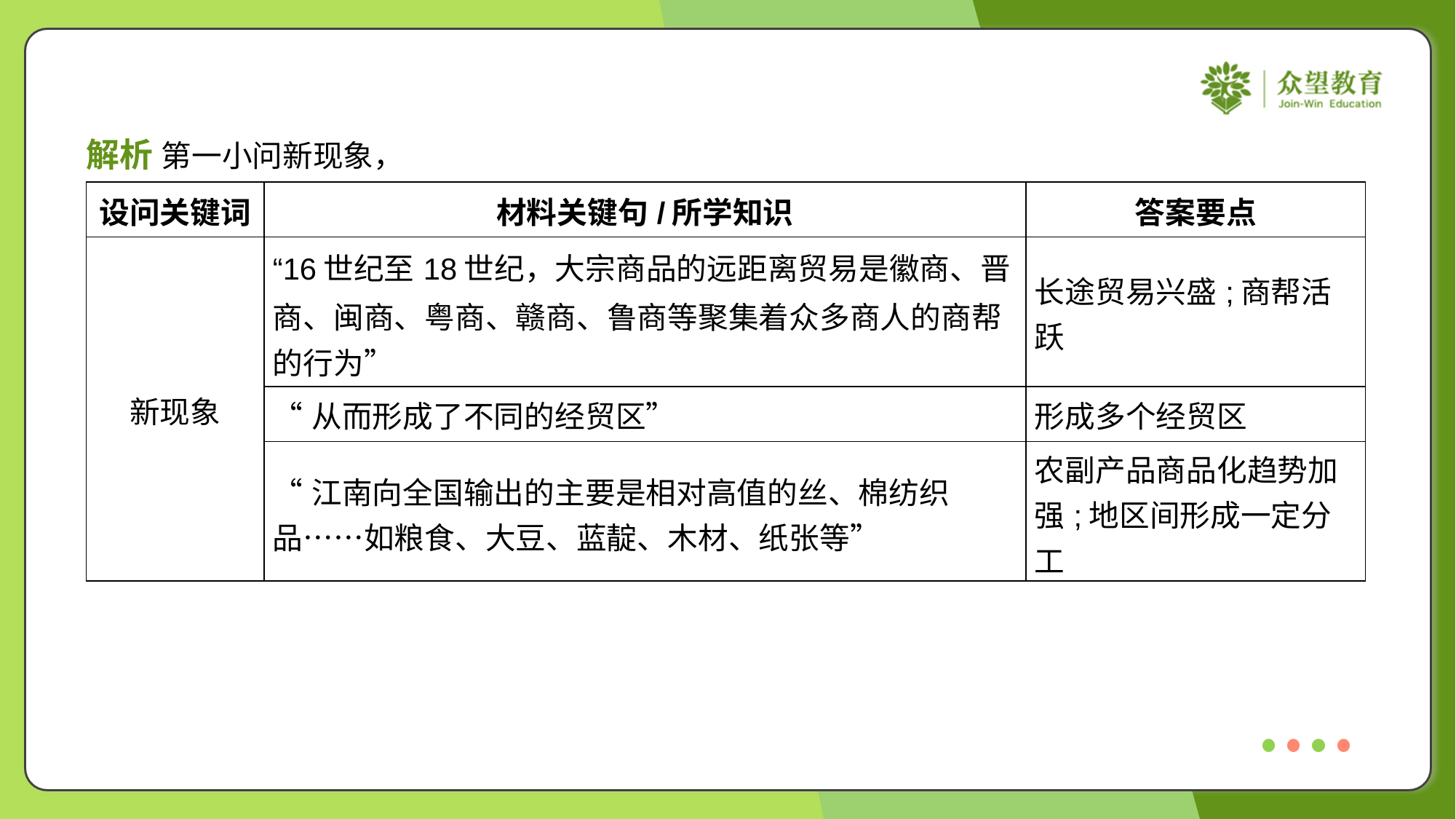

解析 第一小问新现象，
| 设问关键词 | 材料关键句/所学知识 | 答案要点 |
| --- | --- | --- |
| 新现象 | “16世纪至18世纪，大宗商品的远距离贸易是徽商、晋 商、闽商、粤商、赣商、鲁商等聚集着众多商人的商帮 的行为” | 长途贸易兴盛;商帮活跃 |
|  | “从而形成了不同的经贸区” | 形成多个经贸区 |
|  | “江南向全国输出的主要是相对高值的丝、棉纺织 品……如粮食、大豆、蓝靛、木材、纸张等” | 农副产品商品化趋势加 强;地区间形成一定分工 |